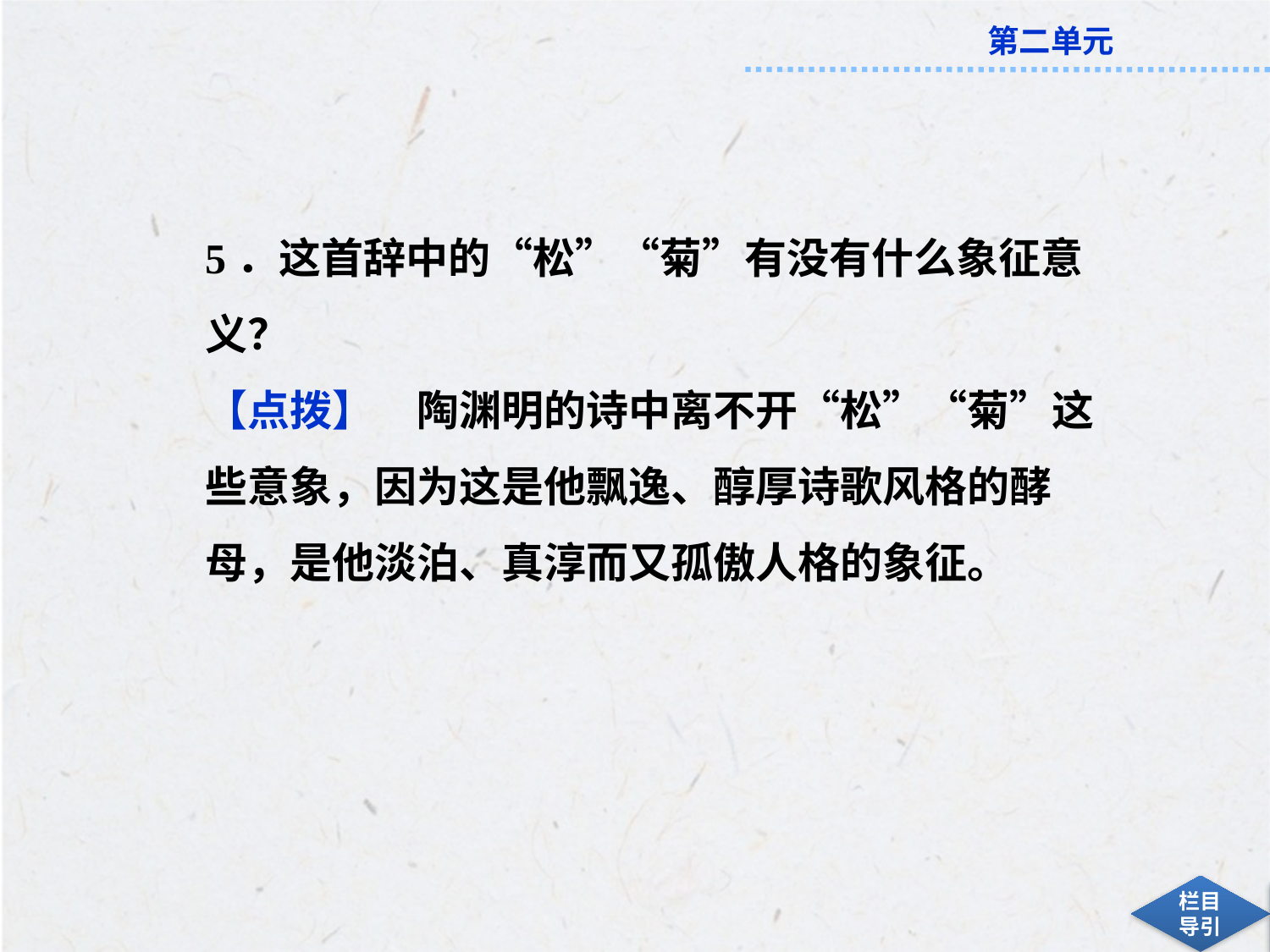

5．这首辞中的“松”“菊”有没有什么象征意义？
【点拨】　陶渊明的诗中离不开“松”“菊”这些意象，因为这是他飘逸、醇厚诗歌风格的酵母，是他淡泊、真淳而又孤傲人格的象征。